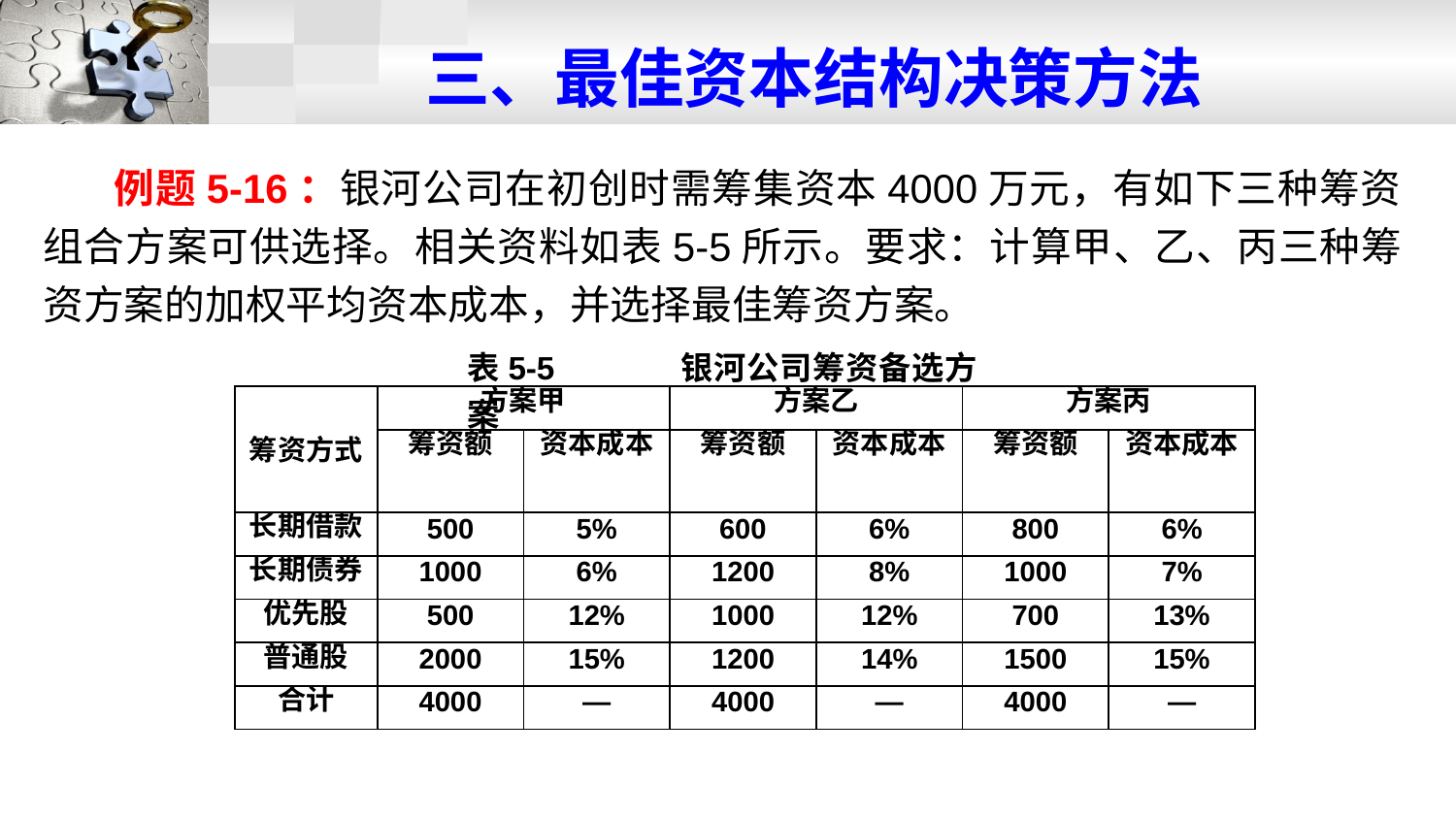

# 三、最佳资本结构决策方法
      例题5-16：银河公司在初创时需筹集资本4000万元，有如下三种筹资组合方案可供选择。相关资料如表5-5所示。要求：计算甲、乙、丙三种筹资方案的加权平均资本成本，并选择最佳筹资方案。
表5-5            银河公司筹资备选方案
| 筹资方式 | 方案甲 |  | 方案乙 |  | 方案丙 |  |
| --- | --- | --- | --- | --- | --- | --- |
|  | 筹资额 | 资本成本 | 筹资额 | 资本成本 | 筹资额 | 资本成本 |
| 长期借款 | 500 | 5% | 600 | 6% | 800 | 6% |
| 长期债券 | 1000 | 6% | 1200 | 8% | 1000 | 7% |
| 优先股 | 500 | 12% | 1000 | 12% | 700 | 13% |
| 普通股 | 2000 | 15% | 1200 | 14% | 1500 | 15% |
| 合计 | 4000 | — | 4000 | — | 4000 | — |